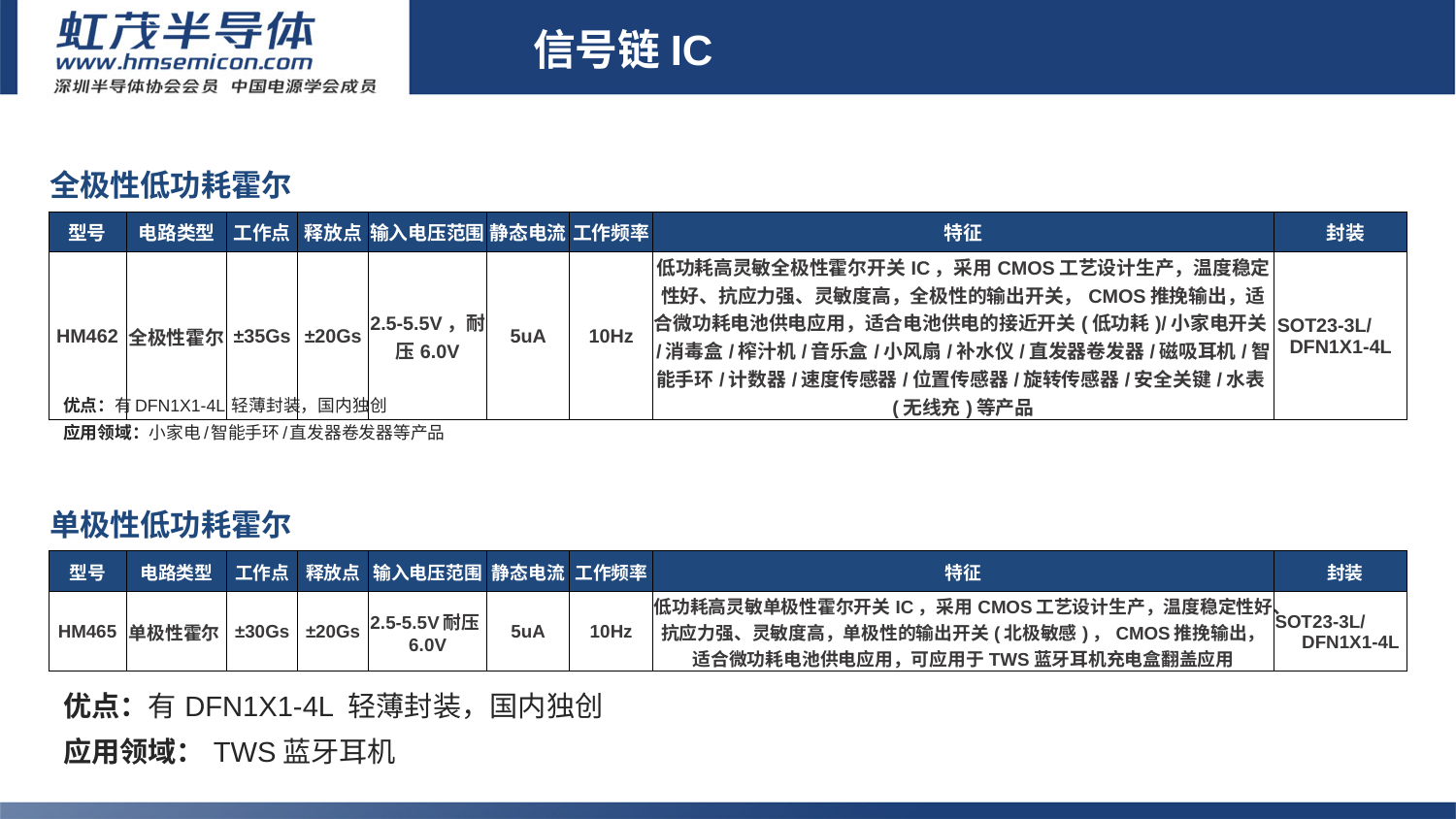

信号链IC
| 全极性低功耗霍尔 |  |  |  |  |  |  |  |  |
| --- | --- | --- | --- | --- | --- | --- | --- | --- |
| 型号 | 电路类型 | 工作点 | 释放点 | 输入电压范围 | 静态电流 | 工作频率 | 特征 | 封装 |
| HM462 | 全极性霍尔 | ±35Gs | ±20Gs | 2.5-5.5V，耐压6.0V | 5uA | 10Hz | 低功耗高灵敏全极性霍尔开关IC，采用CMOS工艺设计生产，温度稳定性好、抗应力强、灵敏度高，全极性的输出开关，CMOS推挽输出，适合微功耗电池供电应用，适合电池供电的接近开关(低功耗)/小家电开关/消毒盒/榨汁机/音乐盒/小风扇/补水仪/直发器卷发器/磁吸耳机/智能手环/计数器/速度传感器/位置传感器/旋转传感器/安全关键/水表(无线充)等产品 | SOT23-3L/ DFN1X1-4L |
# 信号链IC
优点：有DFN1X1-4L 轻薄封装，国内独创
应用领域：小家电/智能手环/直发器卷发器等产品

| 单极性低功耗霍尔 |  |  |  |  |  |  |  |  |
| --- | --- | --- | --- | --- | --- | --- | --- | --- |
| 型号 | 电路类型 | 工作点 | 释放点 | 输入电压范围 | 静态电流 | 工作频率 | 特征 | 封装 |
| HM465 | 单极性霍尔 | ±30Gs | ±20Gs | 2.5-5.5V耐压6.0V | 5uA | 10Hz | 低功耗高灵敏单极性霍尔开关IC，采用CMOS工艺设计生产，温度稳定性好、抗应力强、灵敏度高，单极性的输出开关(北极敏感)，CMOS推挽输出，适合微功耗电池供电应用，可应用于TWS蓝牙耳机充电盒翻盖应用 | SOT23-3L/ DFN1X1-4L |
优点：有DFN1X1-4L 轻薄封装，国内独创
应用领域：TWS蓝牙耳机